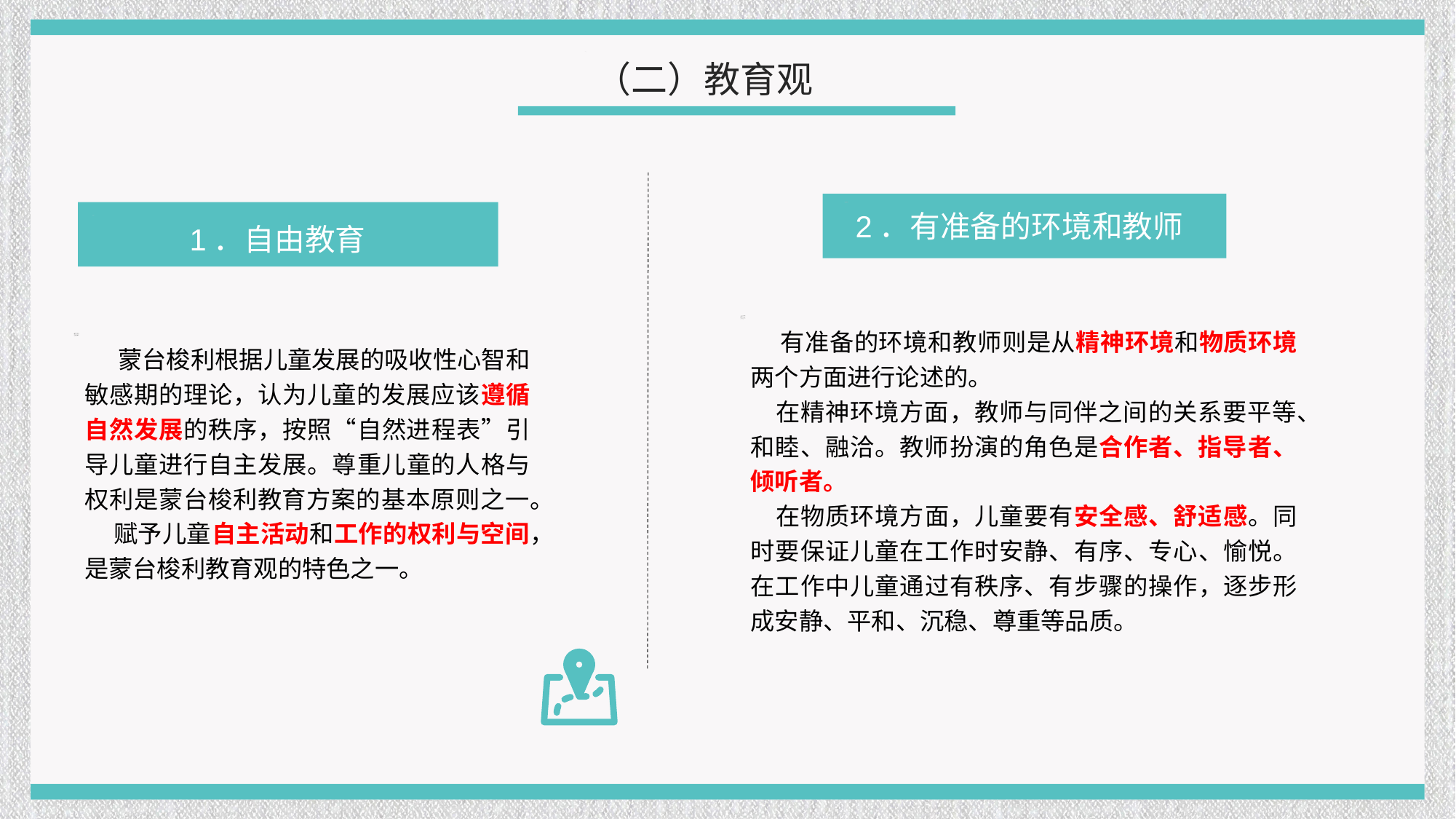

（二）教育观

2．有准备的环境和教师
1．自由教育
    有准备的环境和教师则是从精神环境和物质环境两个方面进行论述的。
   在精神环境方面，教师与同伴之间的关系要平等、和睦、融洽。教师扮演的角色是合作者、指导者、倾听者。
   在物质环境方面，儿童要有安全感、舒适感。同时要保证儿童在工作时安静、有序、专心、愉悦。在工作中儿童通过有秩序、有步骤的操作，逐步形成安静、平和、沉稳、尊重等品质。
     蒙台梭利根据儿童发展的吸收性心智和敏感期的理论，认为儿童的发展应该遵循自然发展的秩序，按照“自然进程表”引导儿童进行自主发展。尊重儿童的人格与权利是蒙台梭利教育方案的基本原则之一。
    赋予儿童自主活动和工作的权利与空间，是蒙台梭利教育观的特色之一。